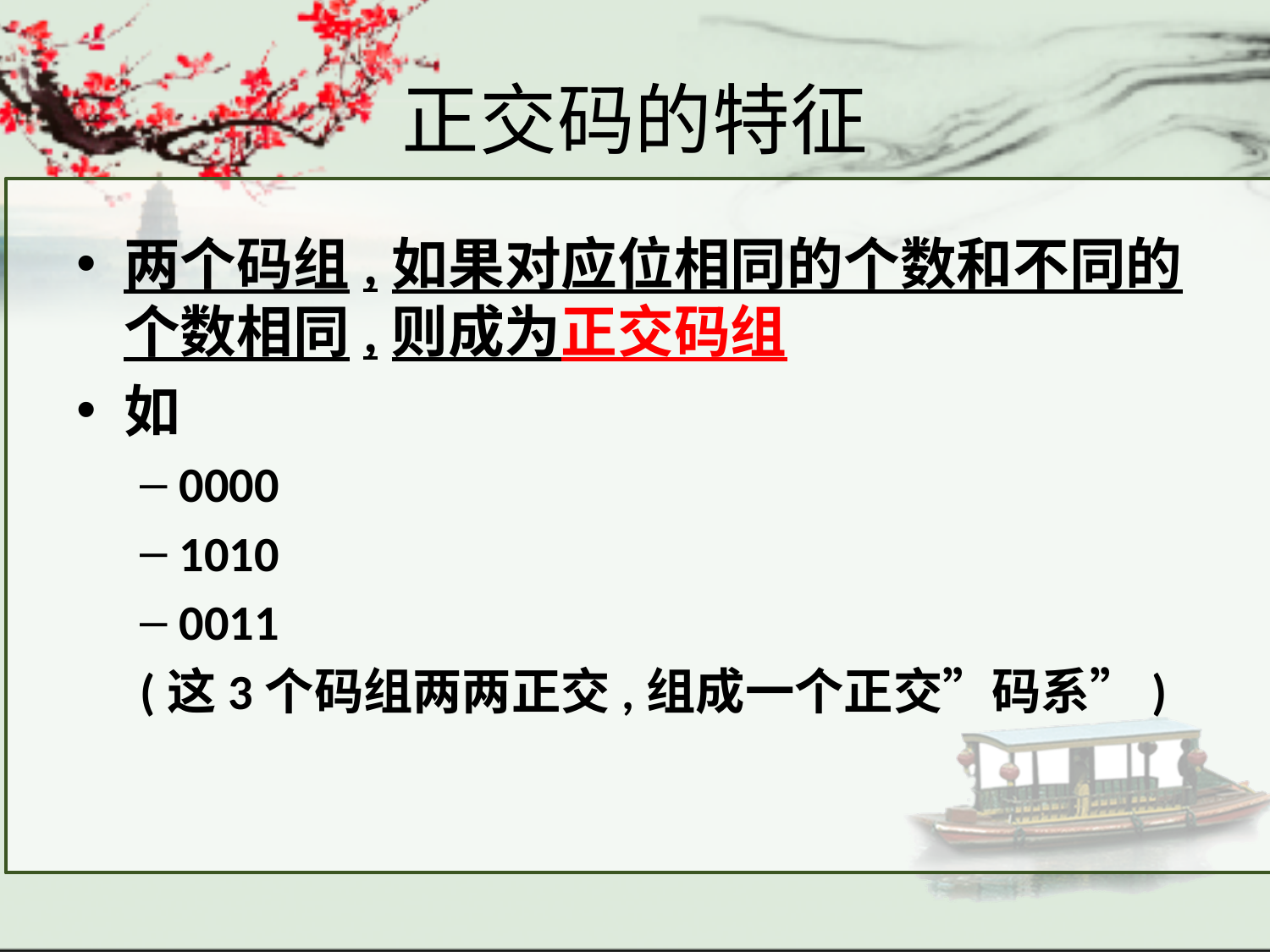

# 正交码的特征

两个码组,如果对应位相同的个数和不同的个数相同,则成为正交码组
如
0000
1010
0011
(这3个码组两两正交,组成一个正交”码系”)